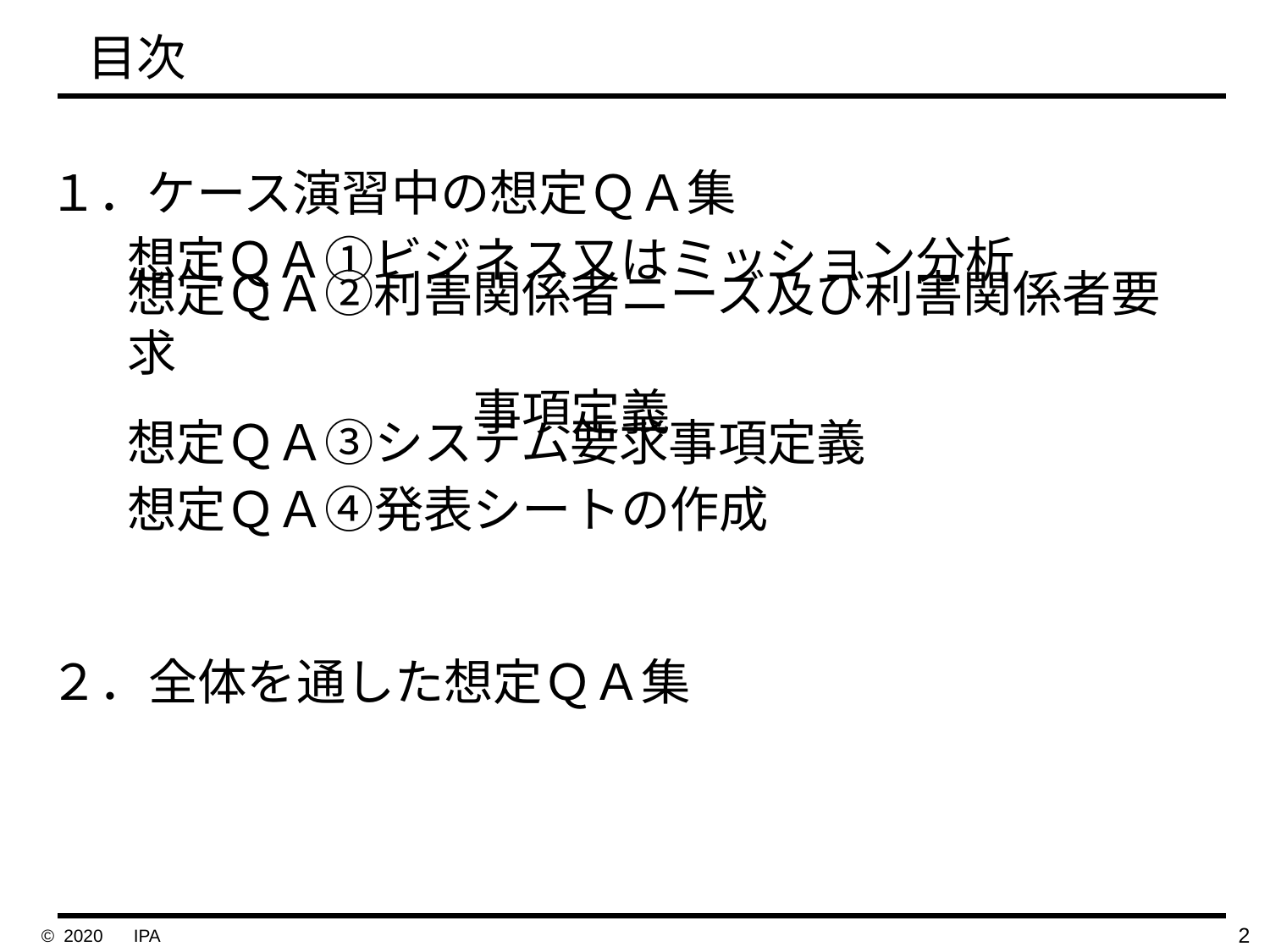

# 目次
１．ケース演習中の想定ＱＡ集
想定ＱＡ①ビジネス又はミッション分析
想定ＱＡ②利害関係者ニーズ及び利害関係者要求
　　　　　　　事項定義
想定ＱＡ③システム要求事項定義
想定ＱＡ④発表シートの作成
２．全体を通した想定ＱＡ集